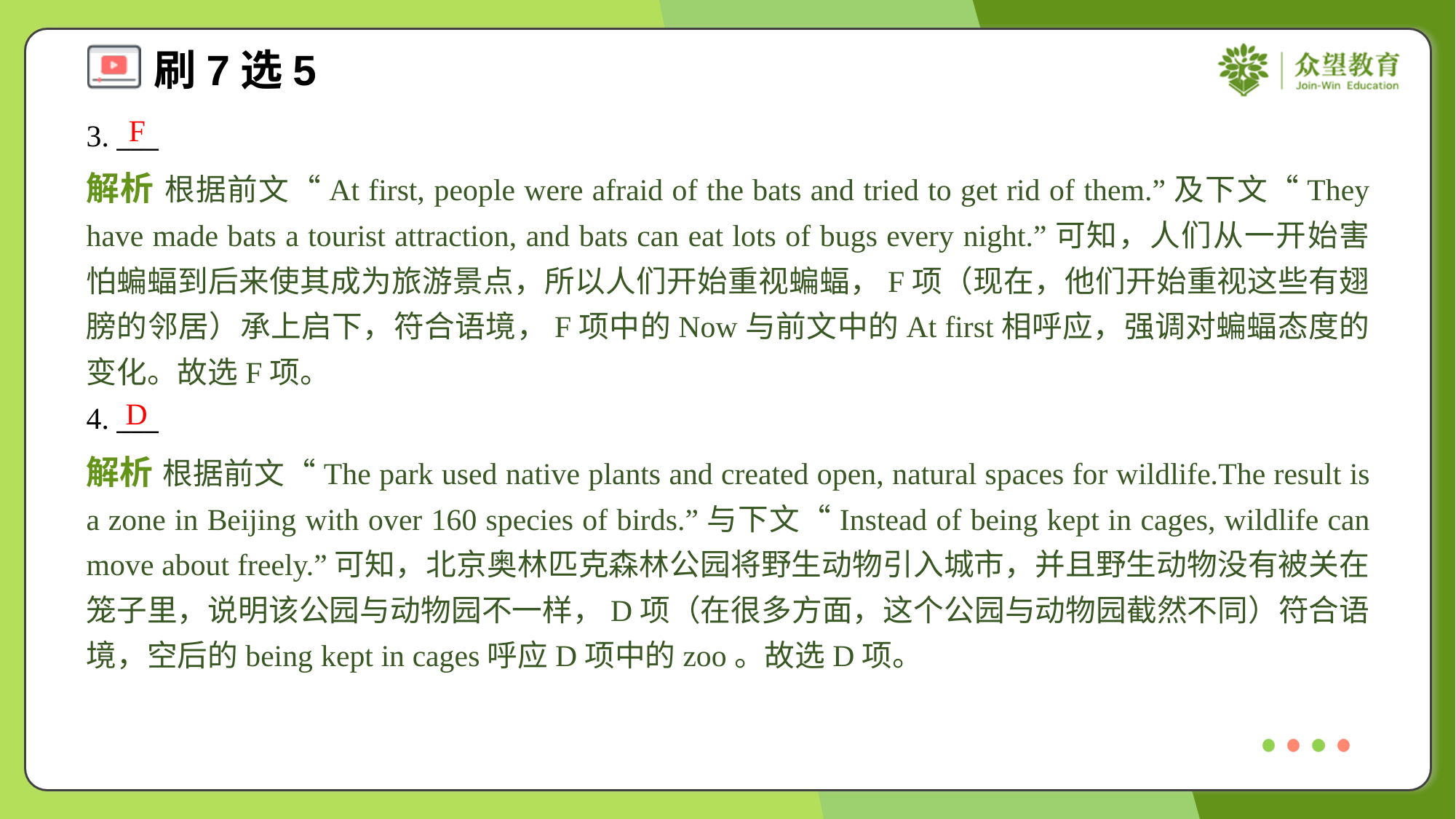

F
3. ___
解析 根据前文“At first, people were afraid of the bats and tried to get rid of them.”及下文“They have made bats a tourist attraction, and bats can eat lots of bugs every night.”可知，人们从一开始害怕蝙蝠到后来使其成为旅游景点，所以人们开始重视蝙蝠，F项（现在，他们开始重视这些有翅膀的邻居）承上启下，符合语境，F项中的Now与前文中的At first相呼应，强调对蝙蝠态度的变化。故选F项。
D
4. ___
解析 根据前文“The park used native plants and created open, natural spaces for wildlife.The result is a zone in Beijing with over 160 species of birds.”与下文“Instead of being kept in cages, wildlife can move about freely.”可知，北京奥林匹克森林公园将野生动物引入城市，并且野生动物没有被关在笼子里，说明该公园与动物园不一样，D项（在很多方面，这个公园与动物园截然不同）符合语境，空后的being kept in cages呼应D项中的zoo。故选D项。